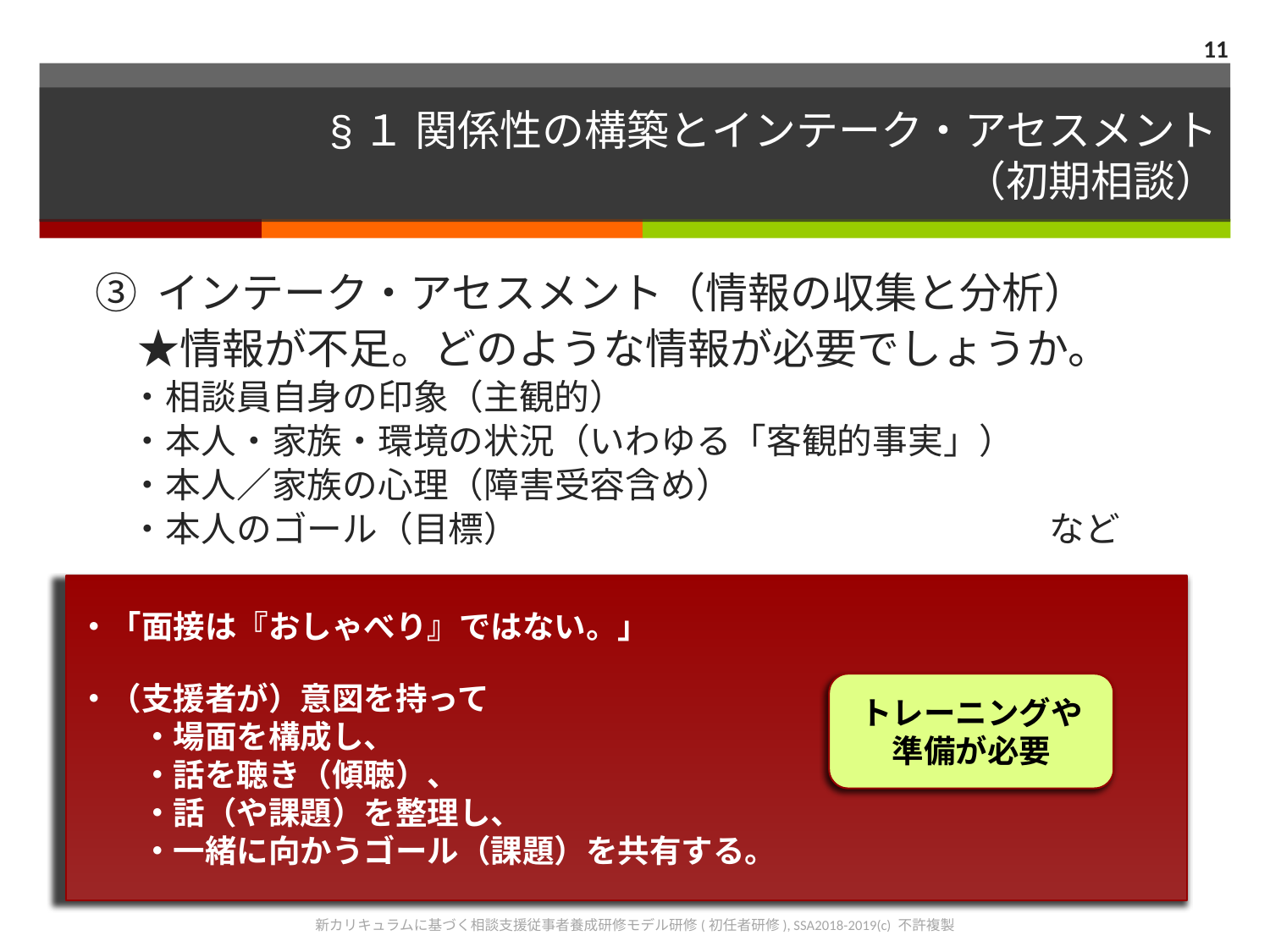

11
# §１ 関係性の構築とインテーク・アセスメント 　　　　　　　　　　　　　　　（初期相談）
③ インテーク・アセスメント（情報の収集と分析）
　★情報が不足。どのような情報が必要でしょうか。
　・相談員自身の印象（主観的）
　・本人・家族・環境の状況（いわゆる「客観的事実」）
　・本人／家族の心理（障害受容含め）
　・本人のゴール（目標）　　　　　　　　　　　　　　　など
・「面接は『おしゃべり』ではない。」

・（支援者が）意図を持って
　　・場面を構成し、
　　・話を聴き（傾聴）、
　　・話（や課題）を整理し、
　　・一緒に向かうゴール（課題）を共有する。
トレーニングや
準備が必要
新カリキュラムに基づく相談支援従事者養成研修モデル研修(初任者研修), SSA2018-2019(c) 不許複製